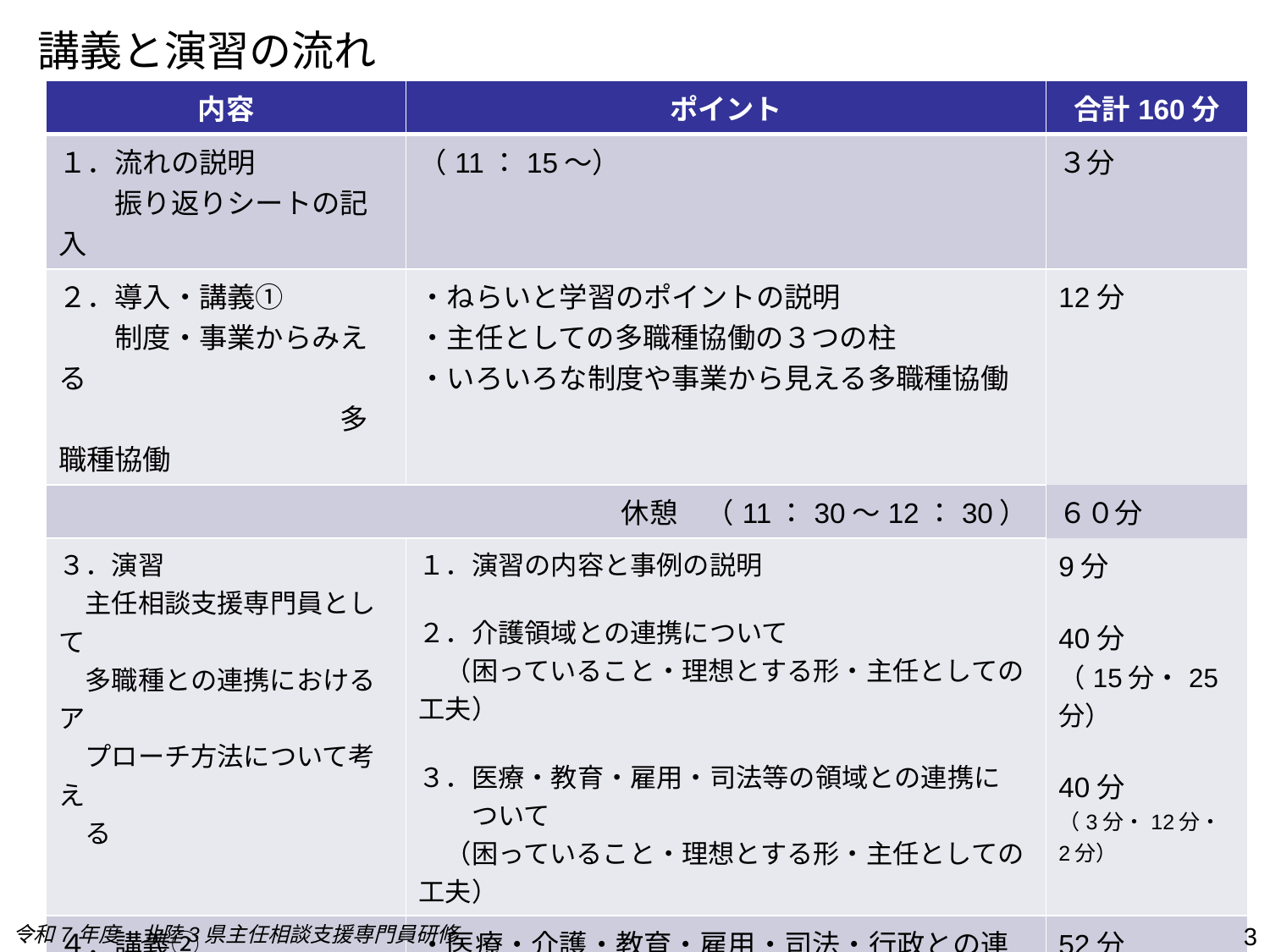

# 講義と演習の流れ
| 内容 | ポイント | 合計160分 |
| --- | --- | --- |
| １．流れの説明 　　振り返りシートの記入 | （11：15～） | ３分 |
| ２．導入・講義① 　　制度・事業からみえる 　　　　　　　　　　多職種協働 | ・ねらいと学習のポイントの説明 ・主任としての多職種協働の３つの柱 ・いろいろな制度や事業から見える多職種協働 | 12分 |
| 休憩　（11：30～12：30） |  | ６０分 |
| ３．演習 　主任相談支援専門員として　 　多職種との連携におけるア　 　プローチ方法について考え 　る | １．演習の内容と事例の説明 ２．介護領域との連携について 　（困っていること・理想とする形・主任としての工夫） ３．医療・教育・雇用・司法等の領域との連携に 　　ついて 　（困っていること・理想とする形・主任としての工夫） | 9分 40分 （15分・25分） 40分 （3分・12分・2分） |
| ４．講義② 　　多職種連携のポイント 　　多職種協働するために | ・医療・介護・教育・雇用・司法・行政との連携のポ 　イント ・3つの柱を中心に主任相談支援専門員が多職 　種協働するためのコツについて整理する | 52分 |
| ５．振り返りシートの記入 | （～14：55） | 4分 |
令和7年度　北陸3県主任相談支援専門員研修
3